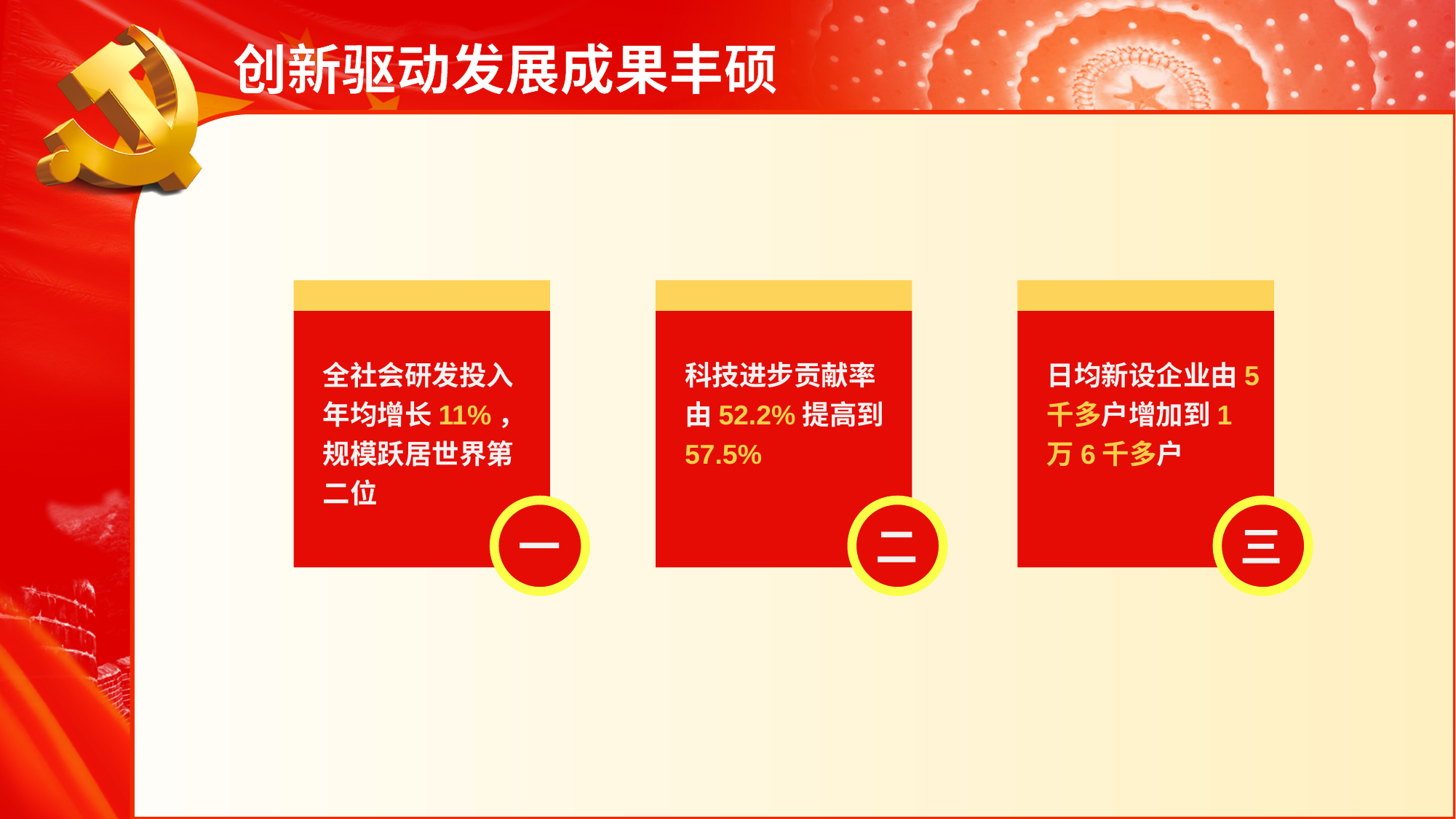

创新驱动发展成果丰硕

全社会研发投入年均增长11%，规模跃居世界第二位

科技进步贡献率由52.2%提高到57.5%

日均新设企业由5千多户增加到1万6千多户

一

二

三